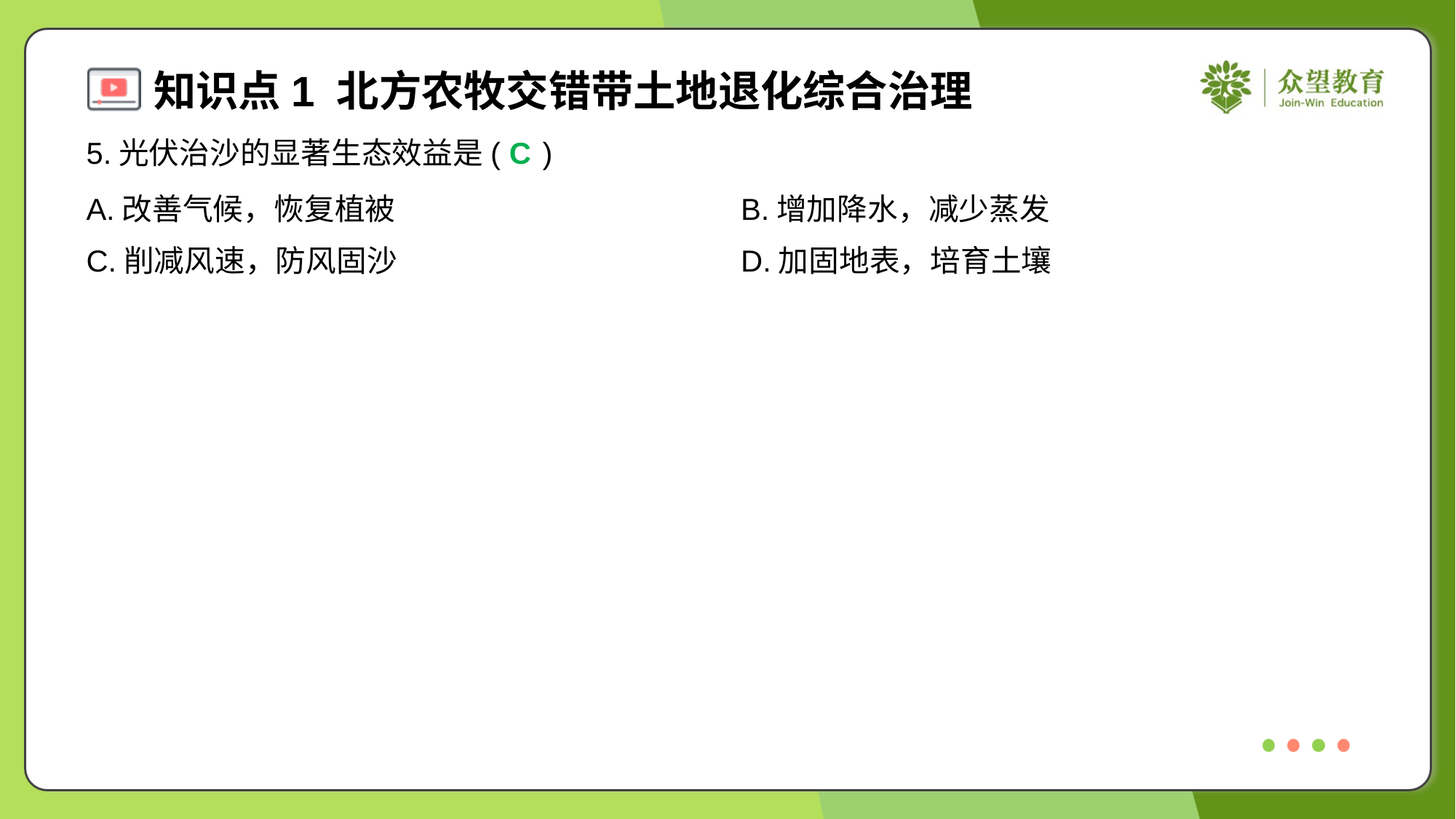

5.光伏治沙的显著生态效益是(     )
C
A.改善气候，恢复植被	B.增加降水，减少蒸发
C.削减风速，防风固沙	D.加固地表，培育土壤